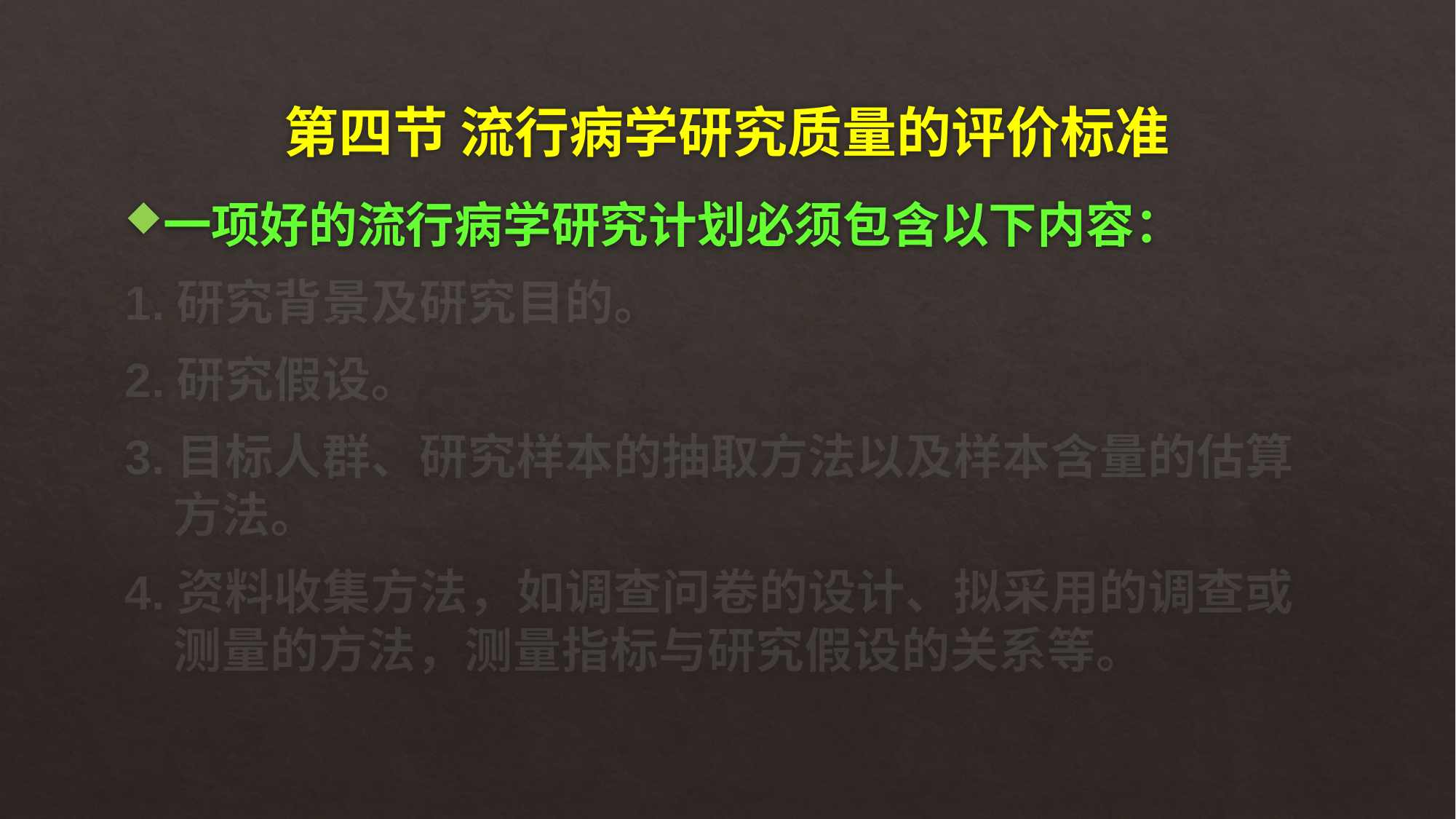

# 第四节 流行病学研究质量的评价标准
一项好的流行病学研究计划必须包含以下内容：
1.研究背景及研究目的。
2.研究假设。
3.目标人群、研究样本的抽取方法以及样本含量的估算方法。
4.资料收集方法，如调查问卷的设计、拟采用的调查或测量的方法，测量指标与研究假设的关系等。